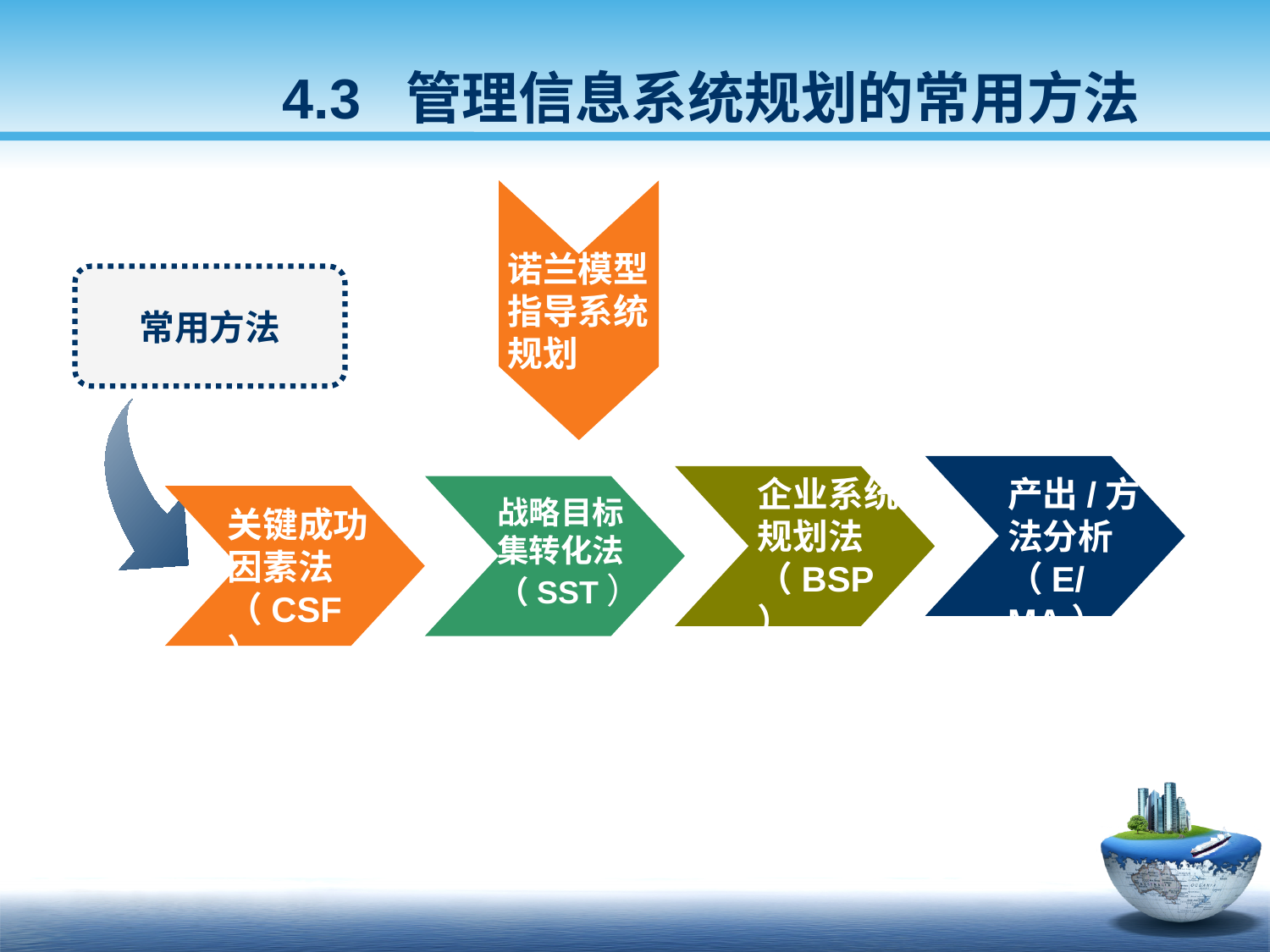

4.3  管理信息系统规划的常用方法

诺兰模型指导系统规划
常用方法

企业系统规划法（BSP）
产出/方法分析（E/MA）

战略目标集转化法（SST）
关键成功因素法（CSF）